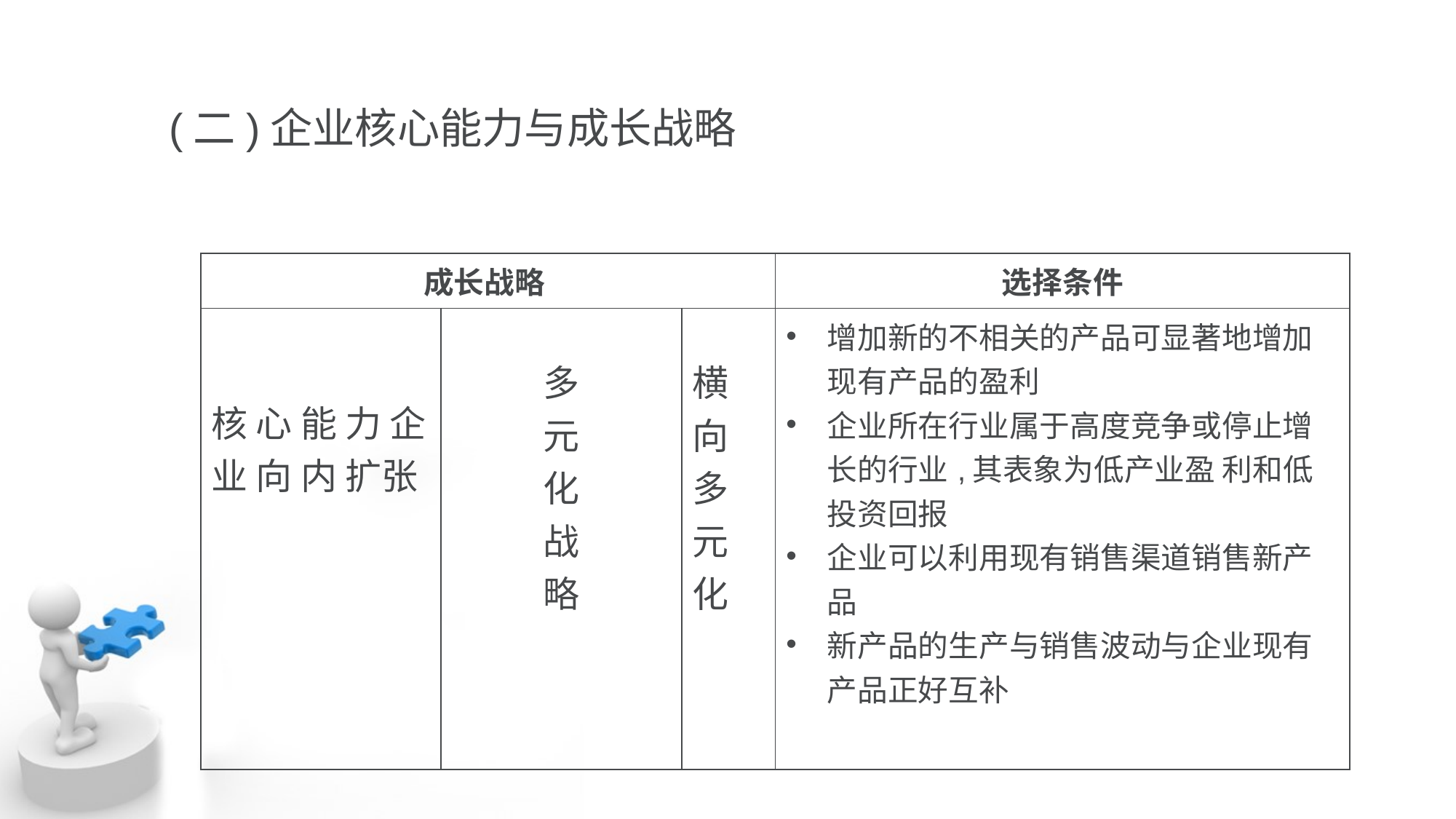

(二)企业核心能力与成长战略
| 成长战略 |  |  | 选择条件 |
| --- | --- | --- | --- |
| 核 心 能 力 企 业 向 内 扩张 | 多 元 化 战 略 | 横向多元化 | 增加新的不相关的产品可显著地增加现有产品的盈利 企业所在行业属于高度竞争或停止增长的行业,其表象为低产业盈 利和低投资回报 企业可以利用现有销售渠道销售新产品 新产品的生产与销售波动与企业现有产品正好互补 |